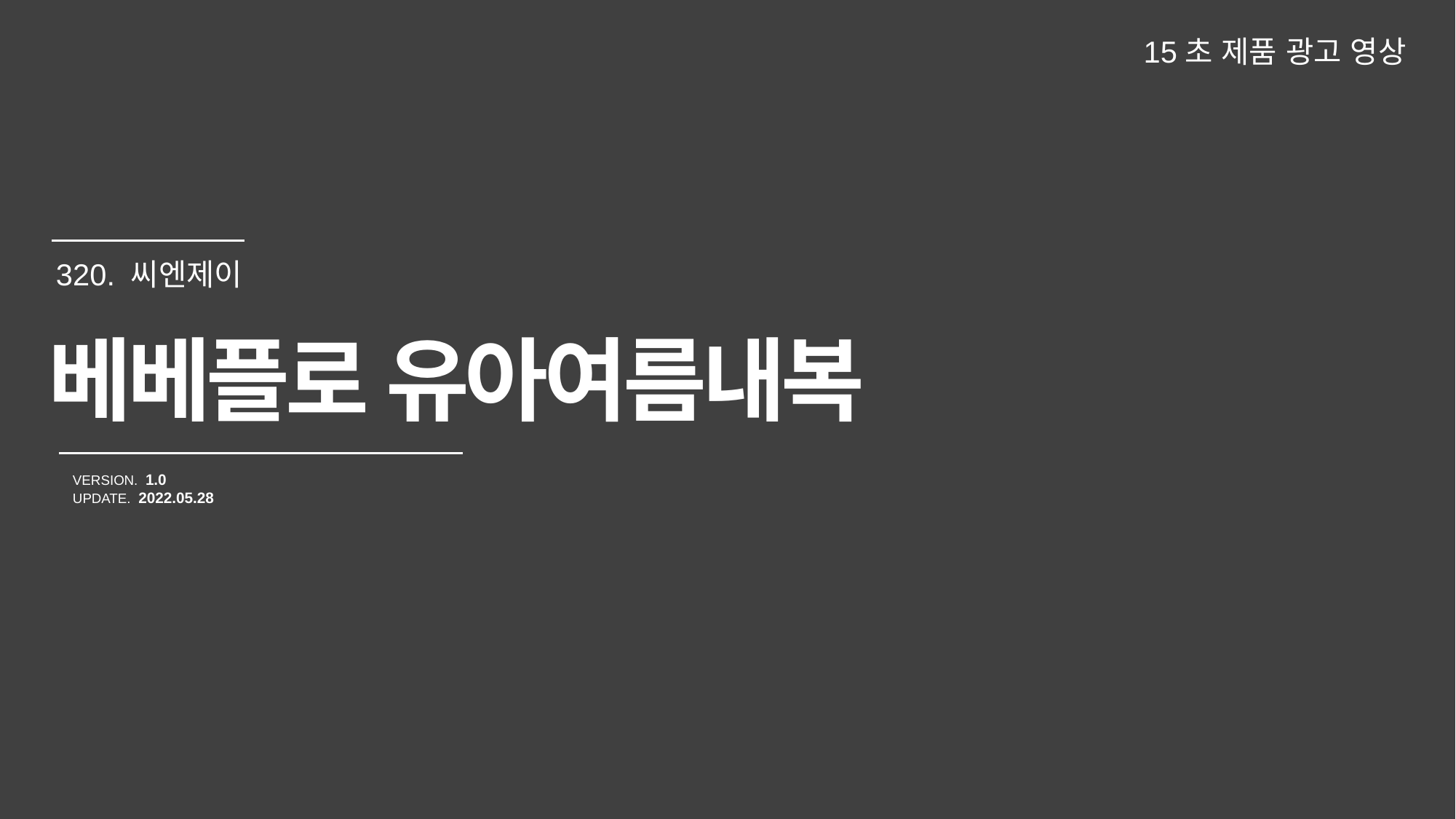

15초 제품 광고 영상
베베플로 유아여름내복
VERSION.  1.0
UPDATE.  2022.05.28

320. 씨엔제이